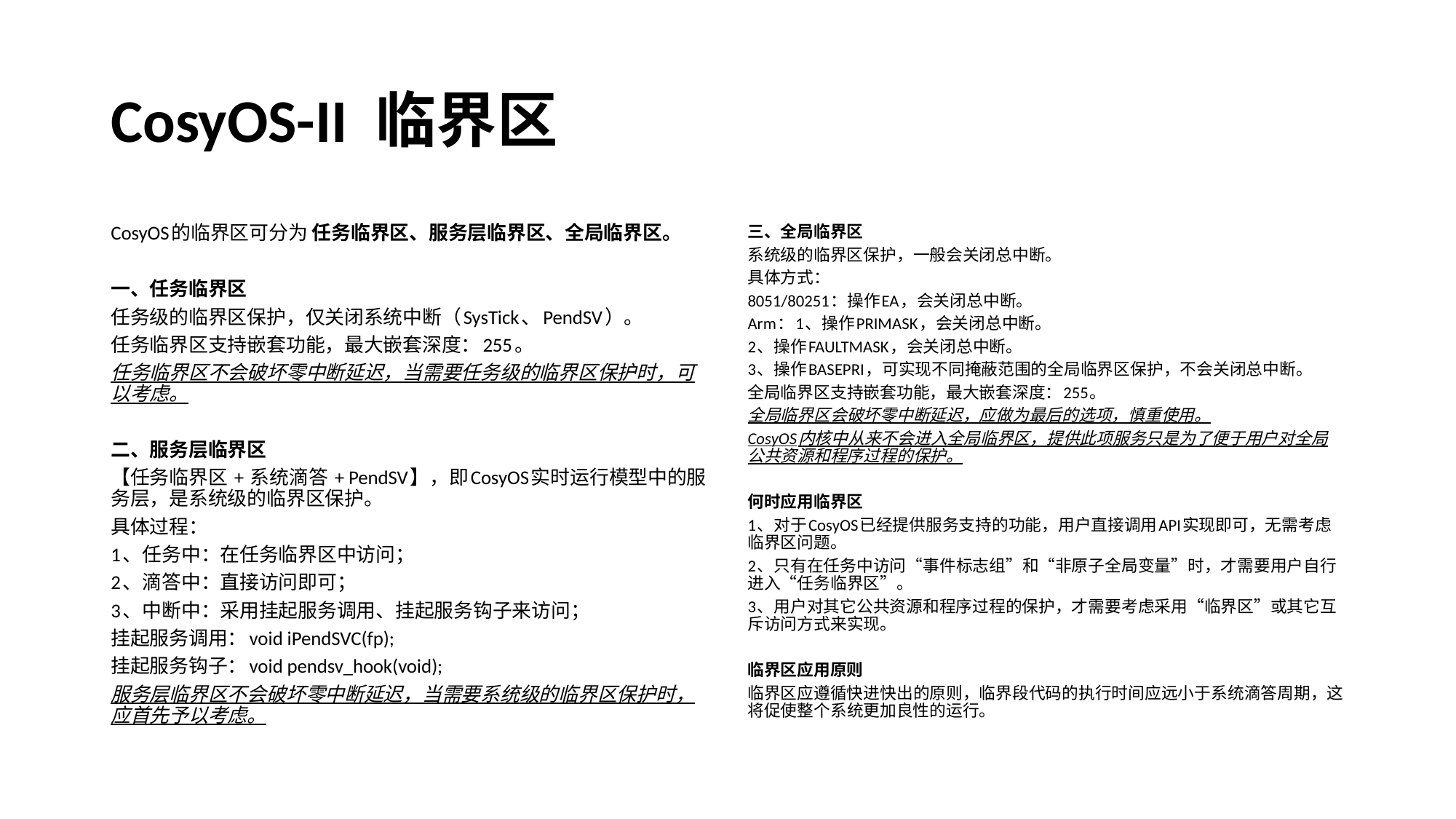

# CosyOS-II 临界区
CosyOS的临界区可分为 任务临界区、服务层临界区、全局临界区。

一、任务临界区
任务级的临界区保护，仅关闭系统中断（SysTick、PendSV）。
任务临界区支持嵌套功能，最大嵌套深度：255。
任务临界区不会破坏零中断延迟，当需要任务级的临界区保护时，可以考虑。

二、服务层临界区
【任务临界区 + 系统滴答 + PendSV】，即CosyOS实时运行模型中的服务层，是系统级的临界区保护。
具体过程：
1、任务中：在任务临界区中访问；
2、滴答中：直接访问即可；
3、中断中：采用挂起服务调用、挂起服务钩子来访问；
挂起服务调用：void iPendSVC(fp);
挂起服务钩子：void pendsv_hook(void);
服务层临界区不会破坏零中断延迟，当需要系统级的临界区保护时，应首先予以考虑。
三、全局临界区
系统级的临界区保护，一般会关闭总中断。
具体方式：
8051/80251：操作EA，会关闭总中断。
Arm：1、操作PRIMASK，会关闭总中断。
2、操作FAULTMASK，会关闭总中断。
3、操作BASEPRI，可实现不同掩蔽范围的全局临界区保护，不会关闭总中断。
全局临界区支持嵌套功能，最大嵌套深度：255。
全局临界区会破坏零中断延迟，应做为最后的选项，慎重使用。
CosyOS内核中从来不会进入全局临界区，提供此项服务只是为了便于用户对全局公共资源和程序过程的保护。

何时应用临界区
1、对于CosyOS已经提供服务支持的功能，用户直接调用API实现即可，无需考虑临界区问题。
2、只有在任务中访问“事件标志组”和“非原子全局变量”时，才需要用户自行进入“任务临界区”。
3、用户对其它公共资源和程序过程的保护，才需要考虑采用“临界区”或其它互斥访问方式来实现。

临界区应用原则
临界区应遵循快进快出的原则，临界段代码的执行时间应远小于系统滴答周期，这将促使整个系统更加良性的运行。